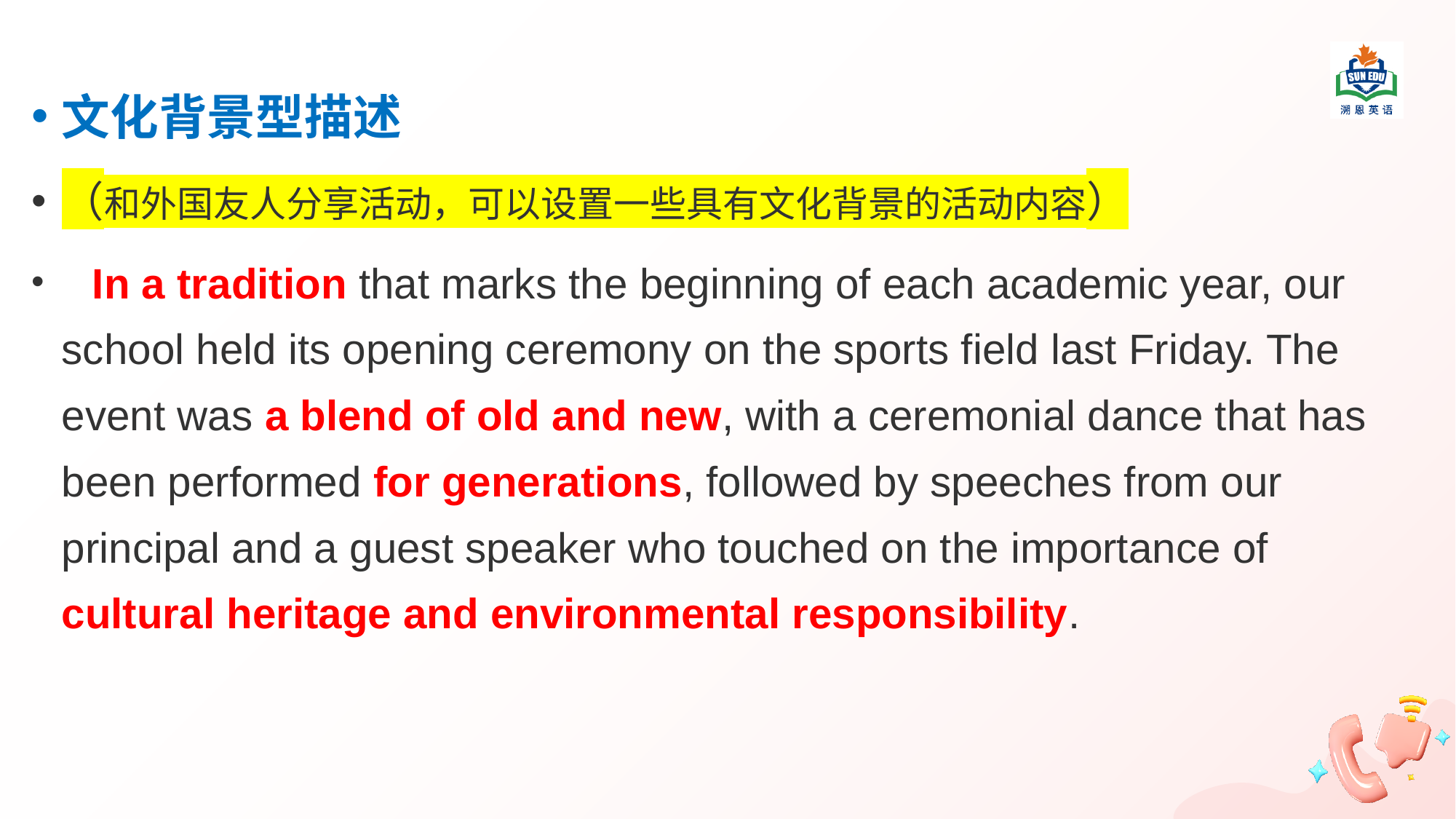

文化背景型描述
（和外国友人分享活动，可以设置一些具有文化背景的活动内容）
   In a tradition that marks the beginning of each academic year, our school held its opening ceremony on the sports field last Friday. The event was a blend of old and new, with a ceremonial dance that has been performed for generations, followed by speeches from our principal and a guest speaker who touched on the importance of cultural heritage and environmental responsibility.